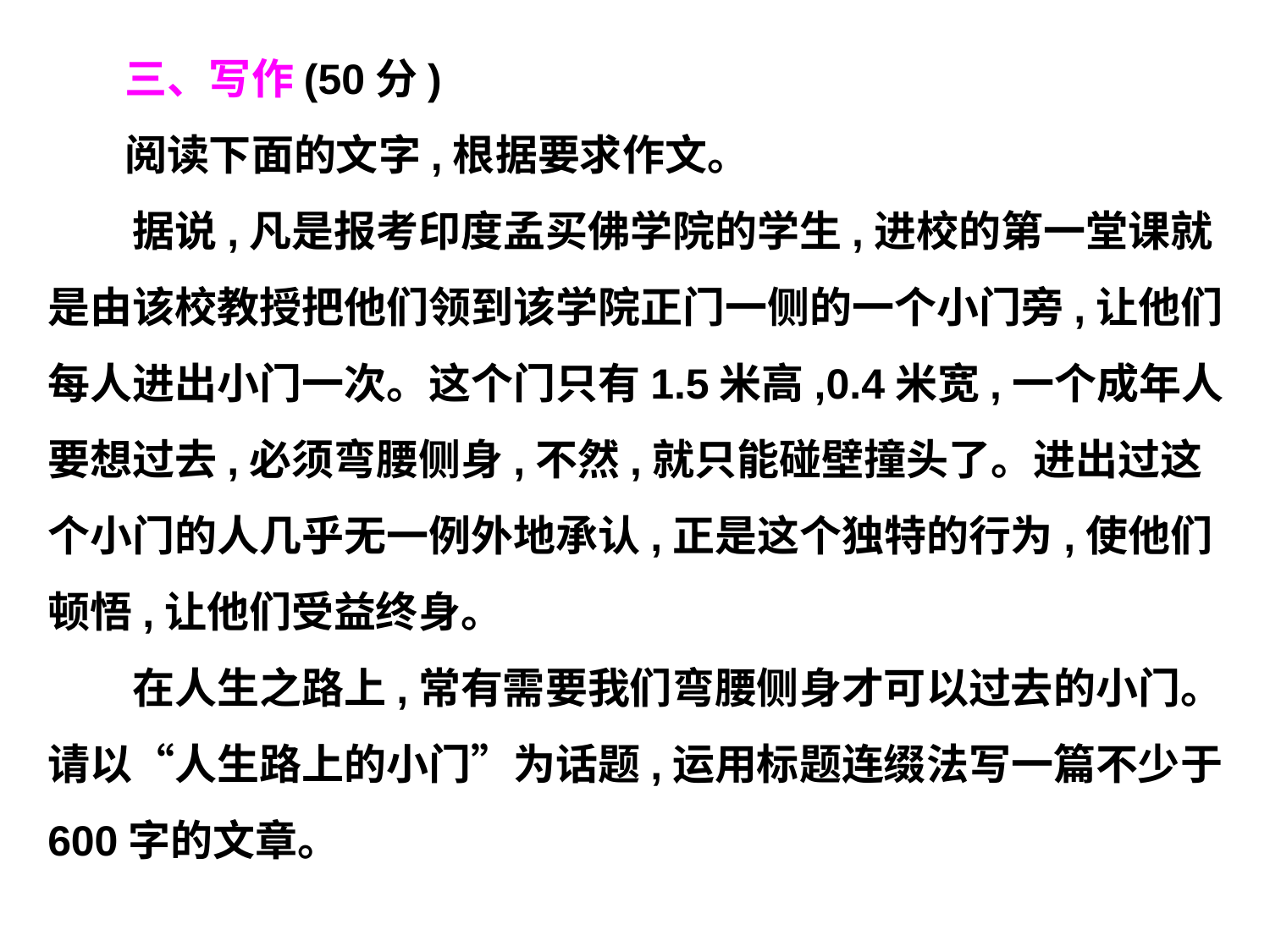

三、写作(50分)
       阅读下面的文字,根据要求作文。
　　据说,凡是报考印度孟买佛学院的学生,进校的第一堂课就是由该校教授把他们领到该学院正门一侧的一个小门旁,让他们每人进出小门一次。这个门只有1.5米高,0.4米宽,一个成年人要想过去,必须弯腰侧身,不然,就只能碰壁撞头了。进出过这个小门的人几乎无一例外地承认,正是这个独特的行为,使他们顿悟,让他们受益终身。
　　在人生之路上,常有需要我们弯腰侧身才可以过去的小门。请以“人生路上的小门”为话题,运用标题连缀法写一篇不少于600字的文章。